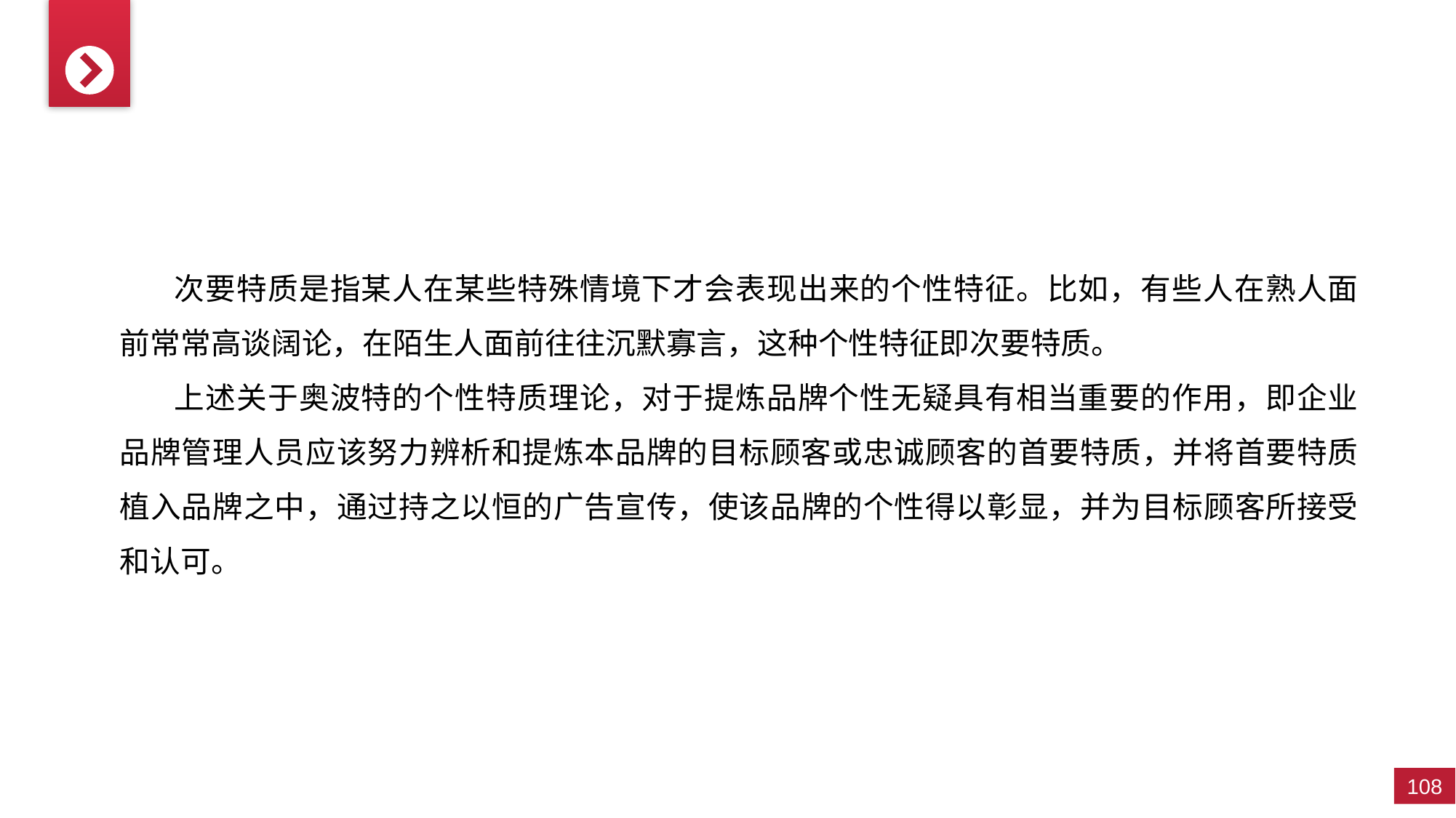

次要特质是指某人在某些特殊情境下才会表现出来的个性特征。比如，有些人在熟人面前常常高谈阔论，在陌生人面前往往沉默寡言，这种个性特征即次要特质。
上述关于奥波特的个性特质理论，对于提炼品牌个性无疑具有相当重要的作用，即企业品牌管理人员应该努力辨析和提炼本品牌的目标顾客或忠诚顾客的首要特质，并将首要特质植入品牌之中，通过持之以恒的广告宣传，使该品牌的个性得以彰显，并为目标顾客所接受和认可。